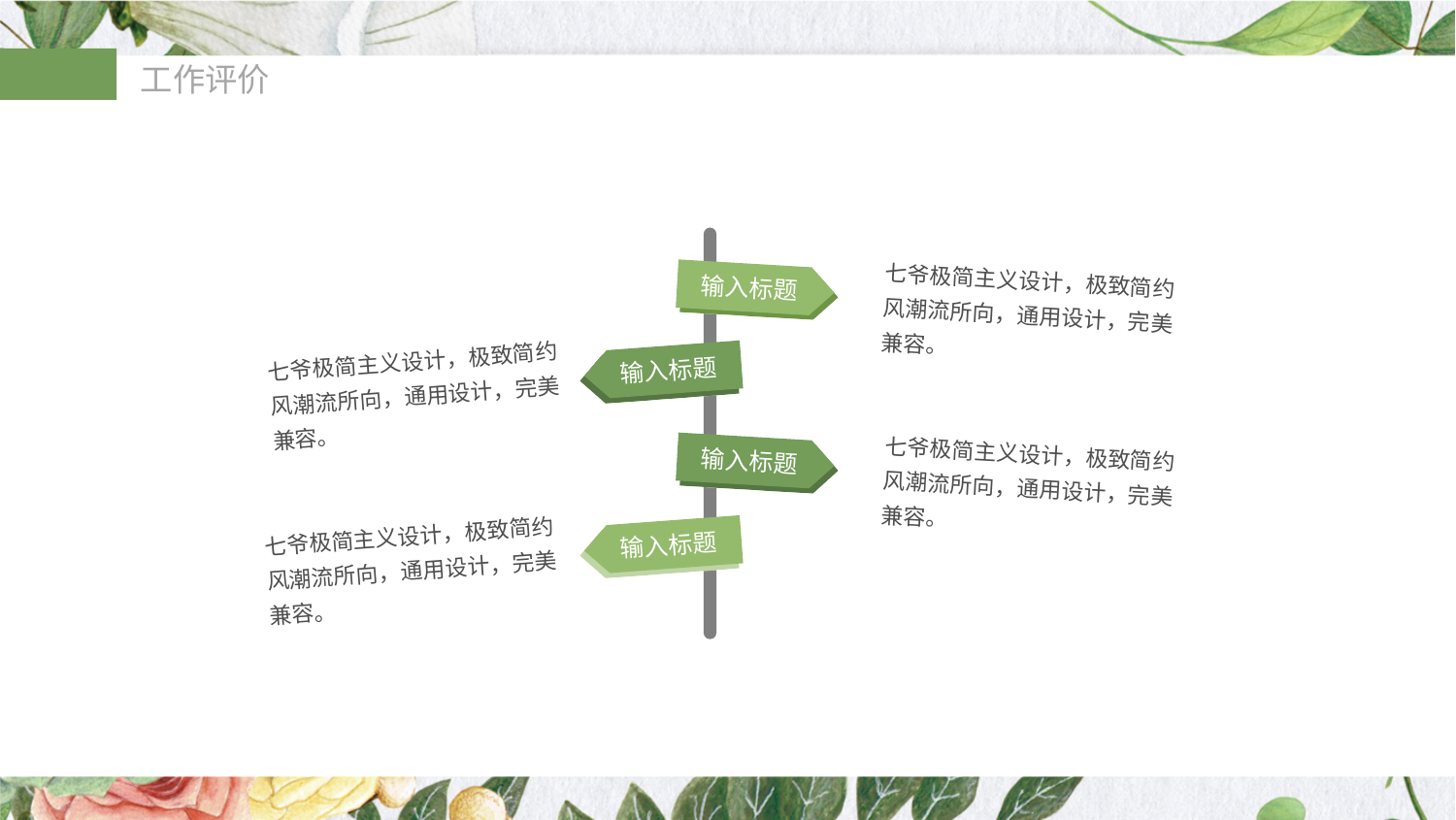

七爷极简主义设计，极致简约风潮流所向，通用设计，完美兼容。
输入标题
七爷极简主义设计，极致简约风潮流所向，通用设计，完美兼容。
输入标题
七爷极简主义设计，极致简约风潮流所向，通用设计，完美兼容。
输入标题
七爷极简主义设计，极致简约风潮流所向，通用设计，完美兼容。
输入标题